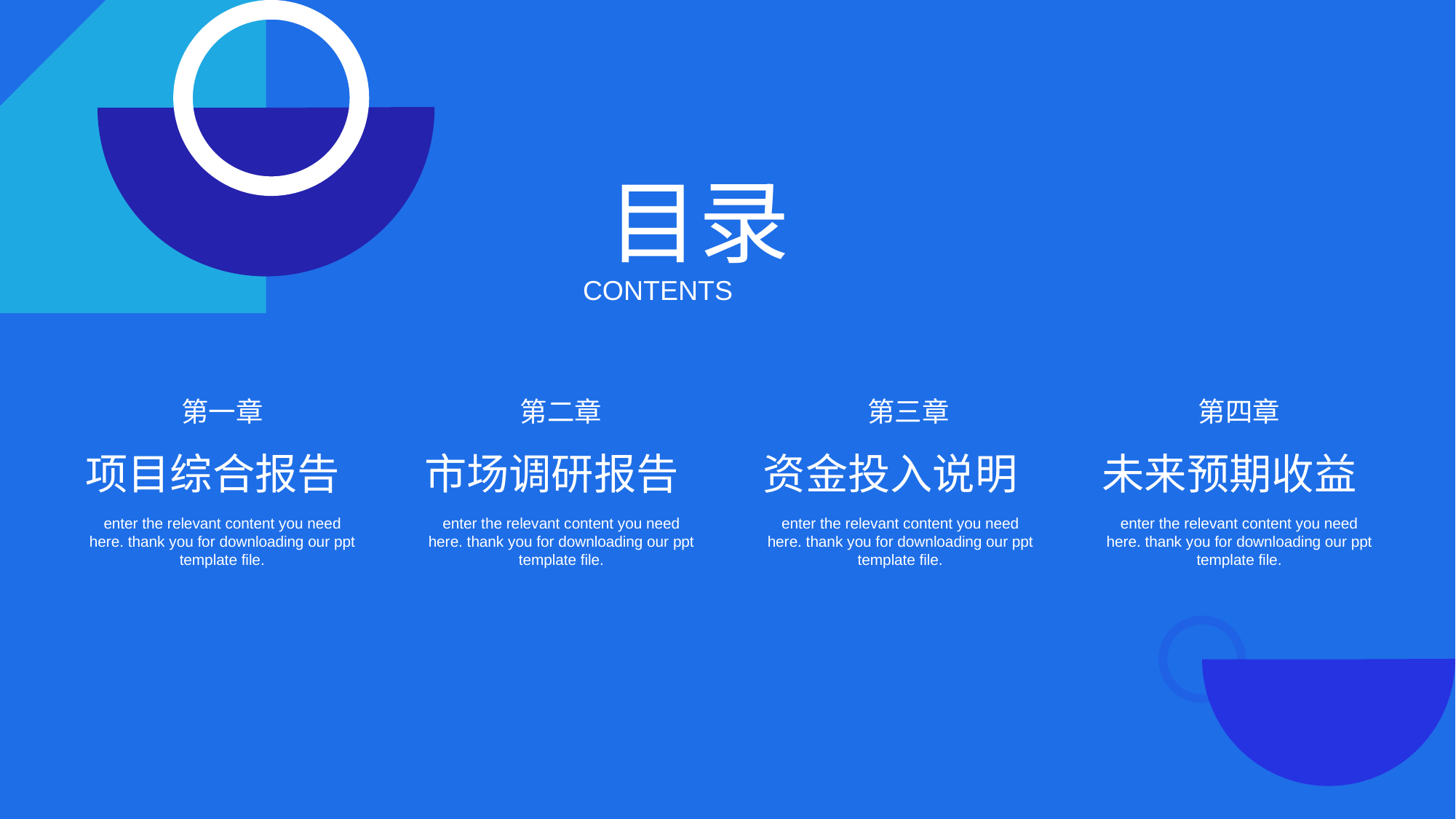

目录
CONTENTS
第一章
第二章
第三章
第四章
项目综合报告
市场调研报告
资金投入说明
未来预期收益
enter the relevant content you need here. thank you for downloading our ppt template file.
enter the relevant content you need here. thank you for downloading our ppt template file.
enter the relevant content you need here. thank you for downloading our ppt template file.
enter the relevant content you need here. thank you for downloading our ppt template file.